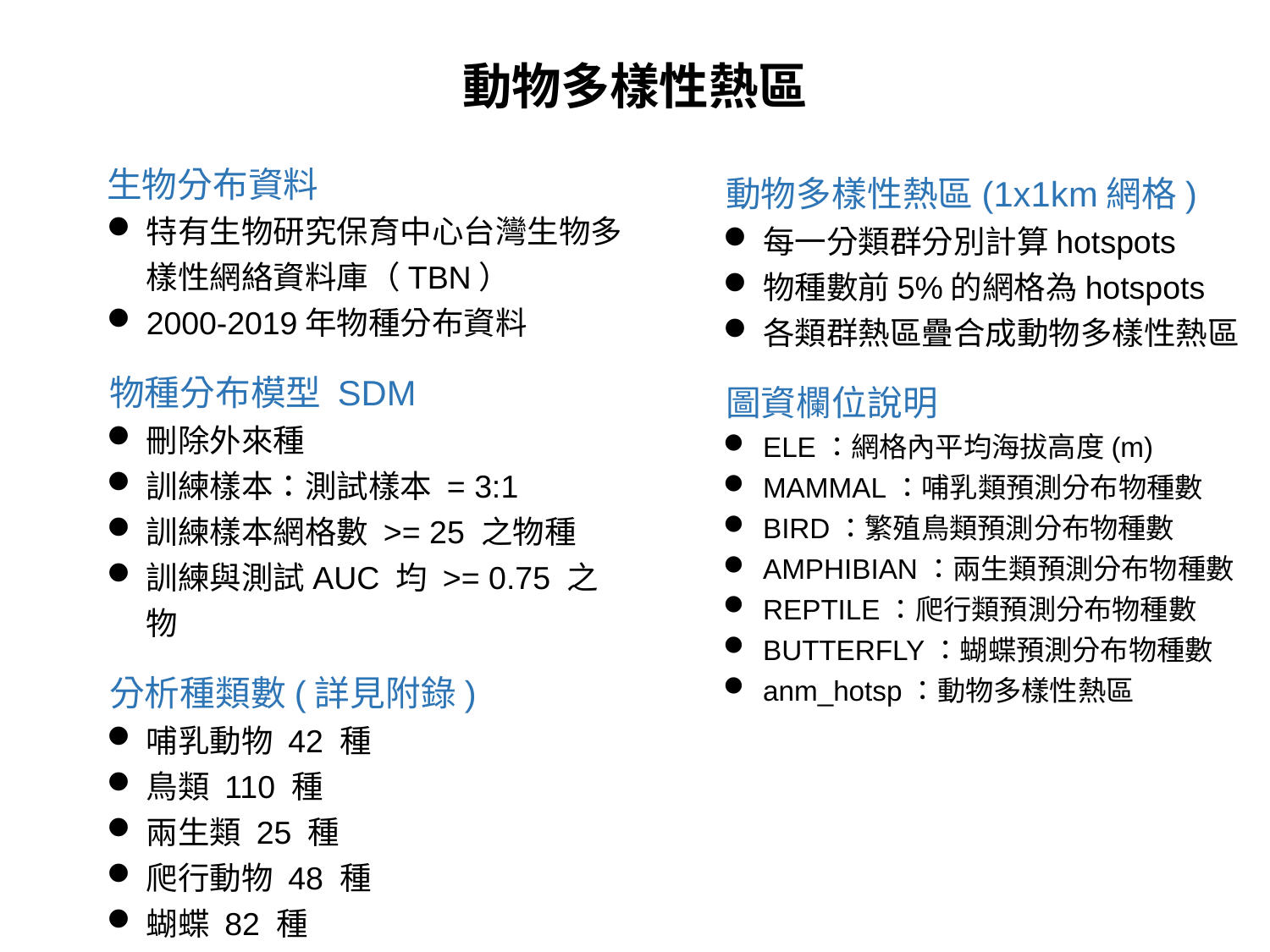

動物多樣性熱區

生物分布資料
特有生物研究保育中心台灣生物多樣性網絡資料庫（TBN）
2000-2019年物種分布資料
物種分布模型 SDM
刪除外來種
訓練樣本：測試樣本 = 3:1
訓練樣本網格數 >= 25 之物種
訓練與測試AUC 均 >= 0.75 之物
分析種類數(詳見附錄)
哺乳動物 42 種
鳥類 110 種
兩生類 25 種
爬行動物 48 種
蝴蝶 82 種

動物多樣性熱區(1x1km網格)
每一分類群分別計算hotspots
物種數前5%的網格為hotspots
各類群熱區疊合成動物多樣性熱區
圖資欄位說明
ELE：網格內平均海拔高度(m)
MAMMAL：哺乳類預測分布物種數
BIRD：繁殖鳥類預測分布物種數
AMPHIBIAN：兩生類預測分布物種數
REPTILE：爬行類預測分布物種數
BUTTERFLY：蝴蝶預測分布物種數
anm_hotsp：動物多樣性熱區